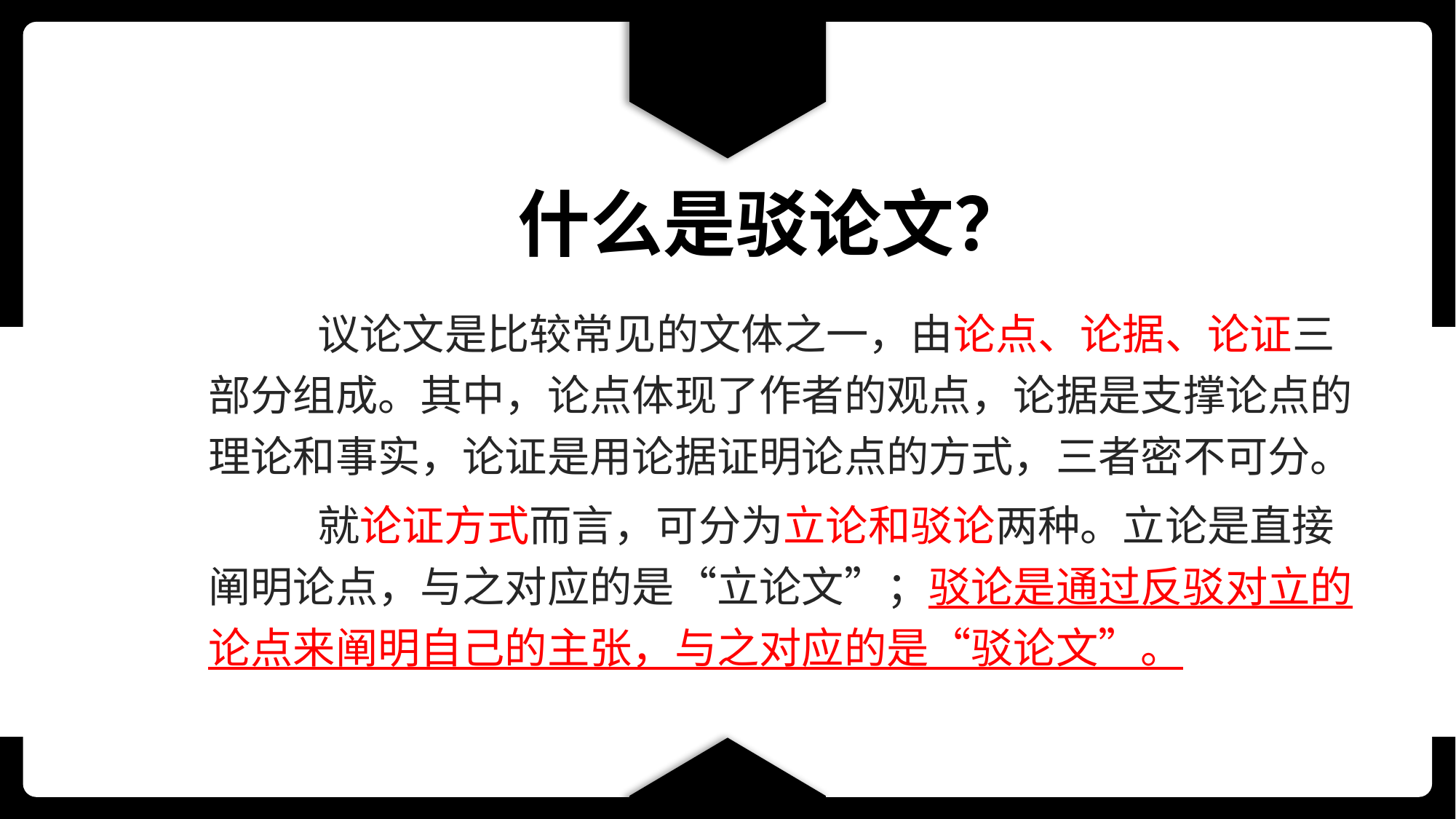

# 什么是驳论文？
	议论文是比较常见的文体之一，由论点、论据、论证三部分组成。其中，论点体现了作者的观点，论据是支撑论点的理论和事实，论证是用论据证明论点的方式，三者密不可分。
	就论证方式而言，可分为立论和驳论两种。立论是直接阐明论点，与之对应的是“立论文”；驳论是通过反驳对立的论点来阐明自己的主张，与之对应的是“驳论文”。